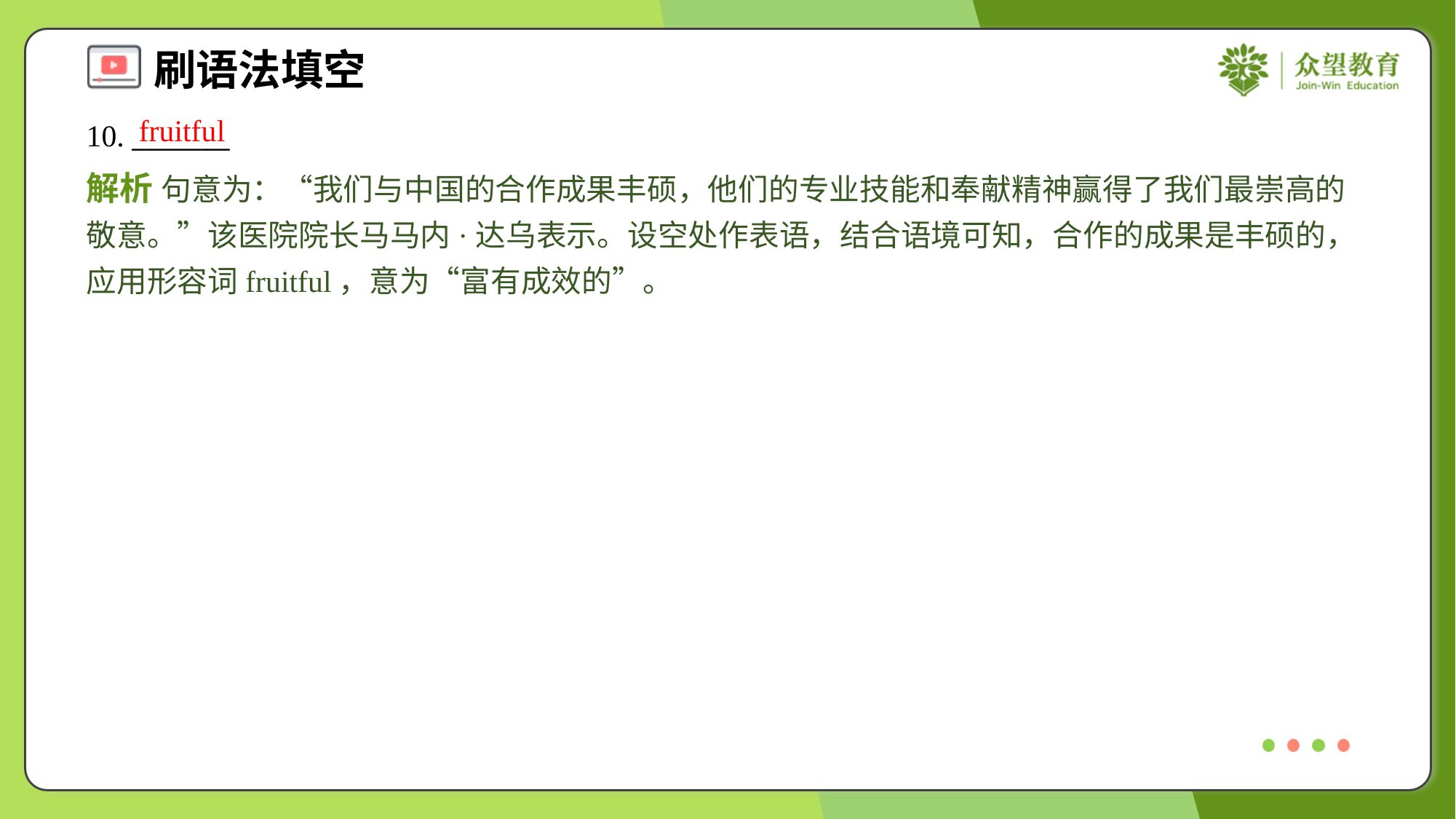

fruitful
10. _______
解析 句意为：“我们与中国的合作成果丰硕，他们的专业技能和奉献精神赢得了我们最崇高的敬意。”该医院院长马马内·达乌表示。设空处作表语，结合语境可知，合作的成果是丰硕的，应用形容词fruitful，意为“富有成效的”。